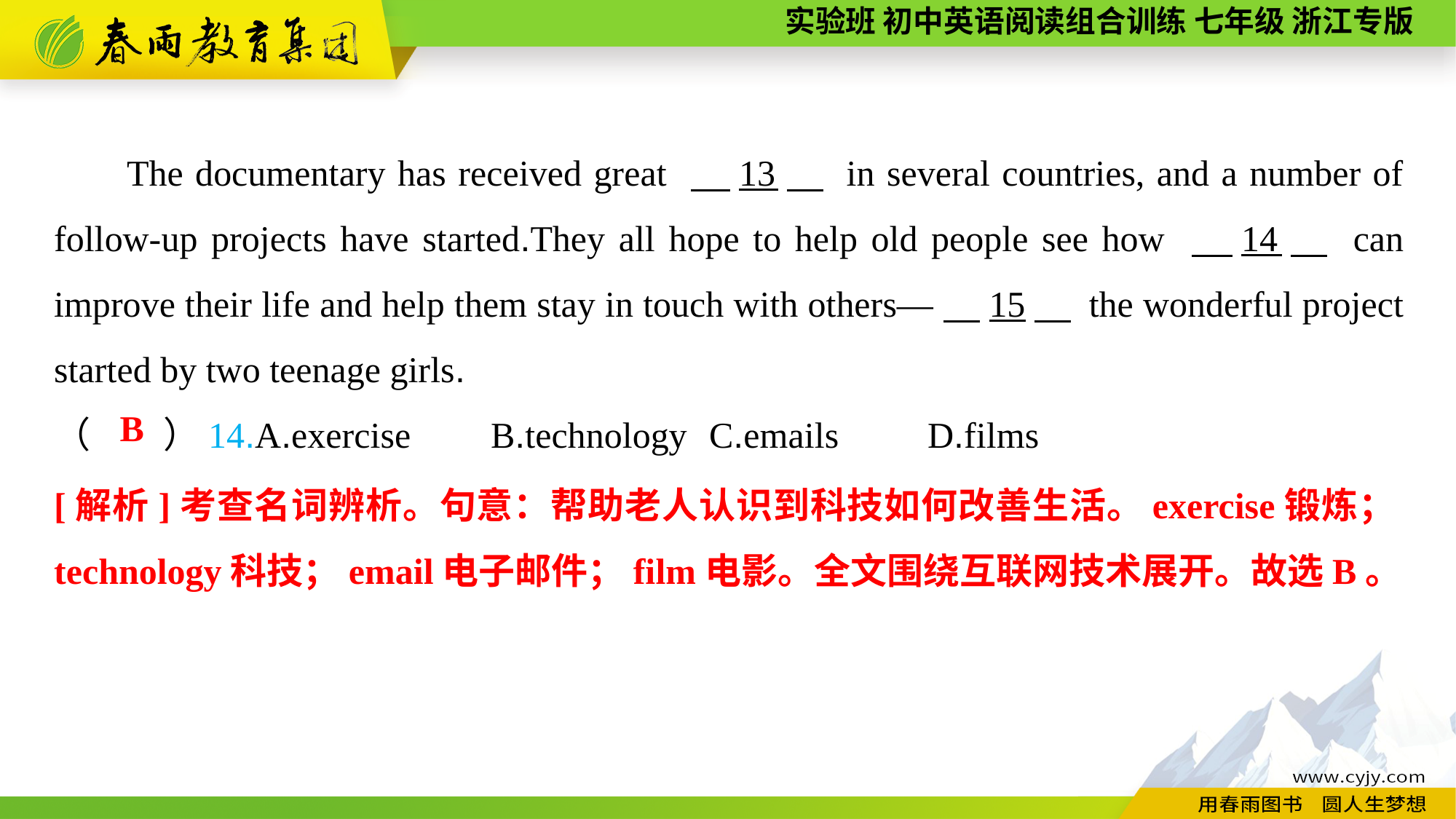

The documentary has received great 　13　 in several countries, and a number of follow-up projects have started.They all hope to help old people see how 　14　 can improve their life and help them stay in touch with others—　15　 the wonderful project started by two teenage girls.
（　　）14.A.exercise	B.technology	C.emails	D.films
B
[解析]考查名词辨析。句意：帮助老人认识到科技如何改善生活。exercise锻炼；technology科技；email电子邮件；film电影。全文围绕互联网技术展开。故选B。